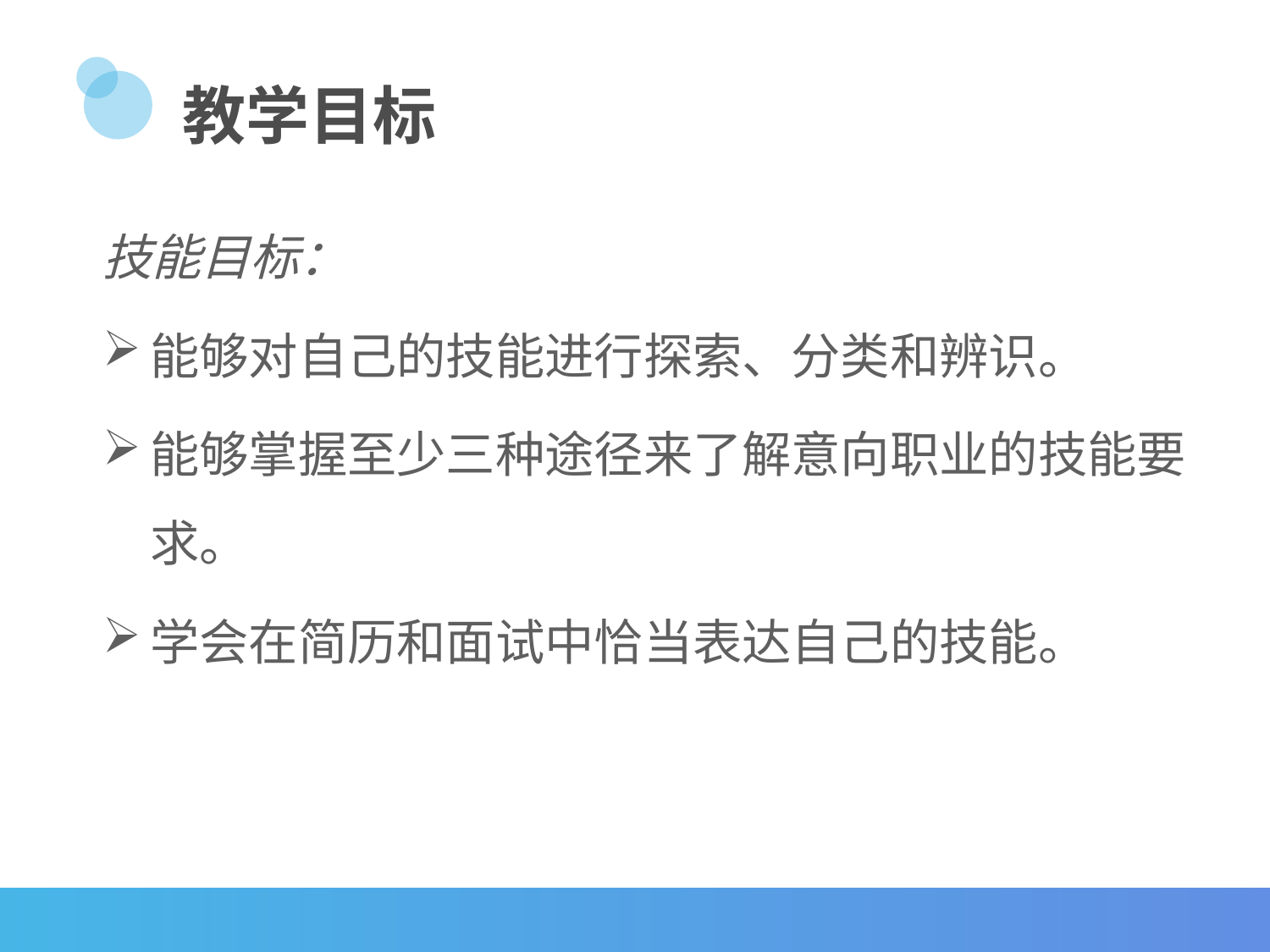

# 教学目标
技能目标：
能够对自己的技能进行探索、分类和辨识。
能够掌握至少三种途径来了解意向职业的技能要求。
学会在简历和面试中恰当表达自己的技能。